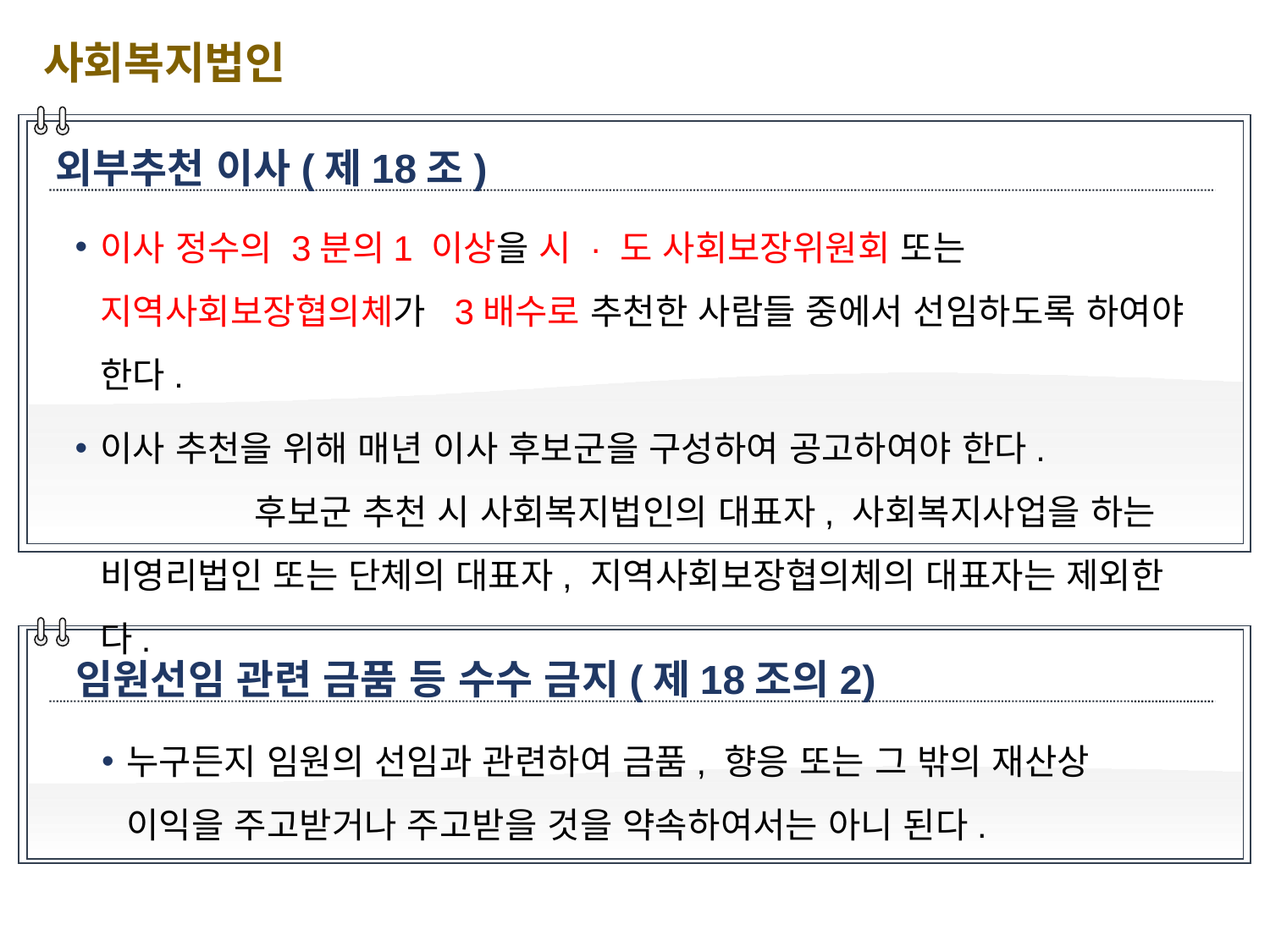

사회복지법인

외부추천 이사(제18조)

이사 정수의 3분의1 이상을 시 · 도 사회보장위원회 또는 지역사회보장협의체가  3배수로 추천한 사람들 중에서 선임하도록 하여야 한다.
이사 추천을 위해 매년 이사 후보군을 구성하여 공고하여야 한다.                                후보군 추천 시 사회복지법인의 대표자, 사회복지사업을 하는 비영리법인 또는 단체의 대표자, 지역사회보장협의체의 대표자는 제외한다.

임원선임 관련 금품 등 수수 금지(제18조의2)

누구든지 임원의 선임과 관련하여 금품, 향응 또는 그 밖의 재산상 이익을 주고받거나 주고받을 것을 약속하여서는 아니 된다.